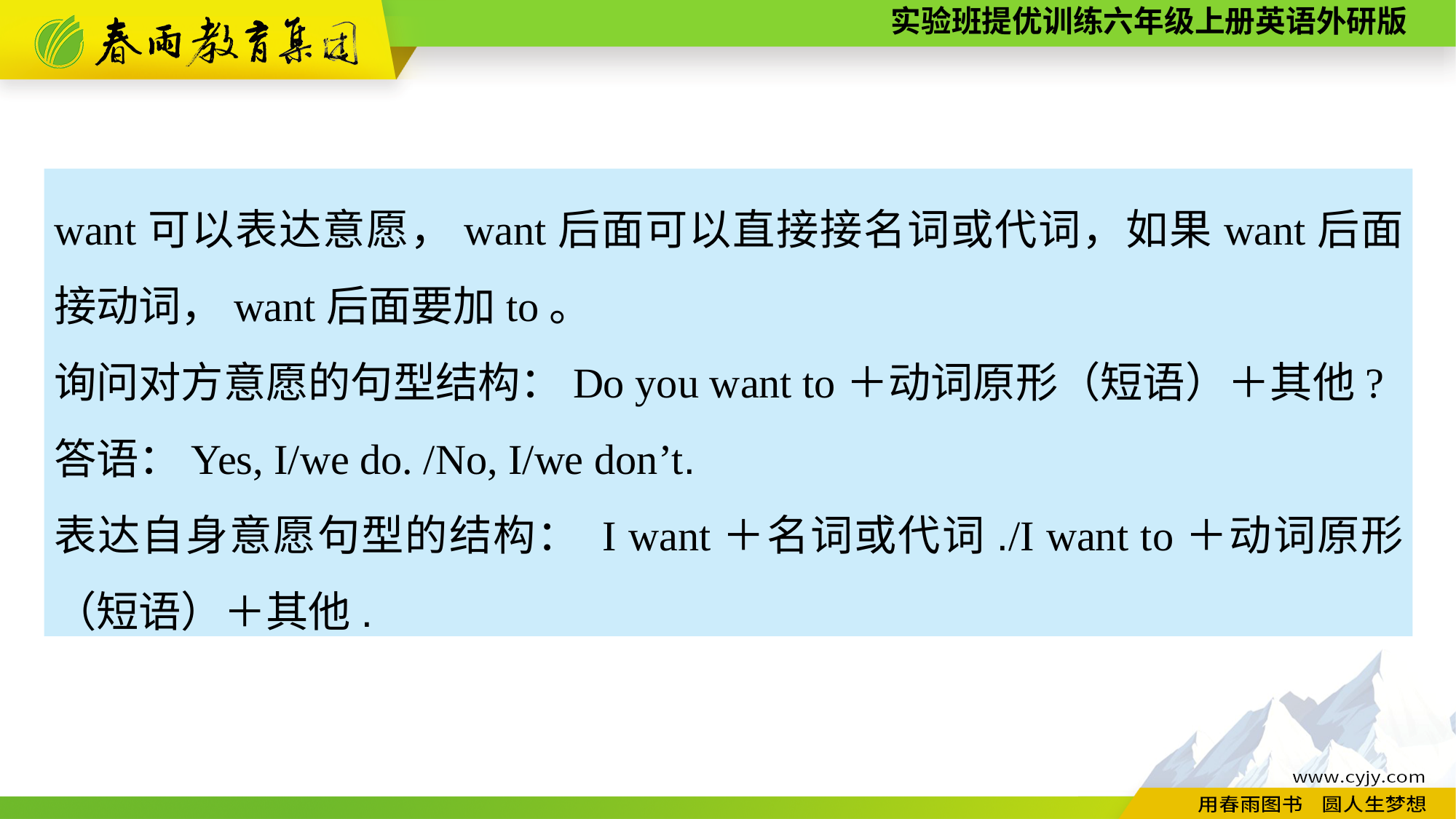

want可以表达意愿，want后面可以直接接名词或代词，如果want后面接动词，want后面要加to。
询问对方意愿的句型结构：Do you want to＋动词原形（短语）＋其他?
答语：Yes, I/we do. /No, I/we don’t.
表达自身意愿句型的结构： I want＋名词或代词./I want to＋动词原形（短语）＋其他.